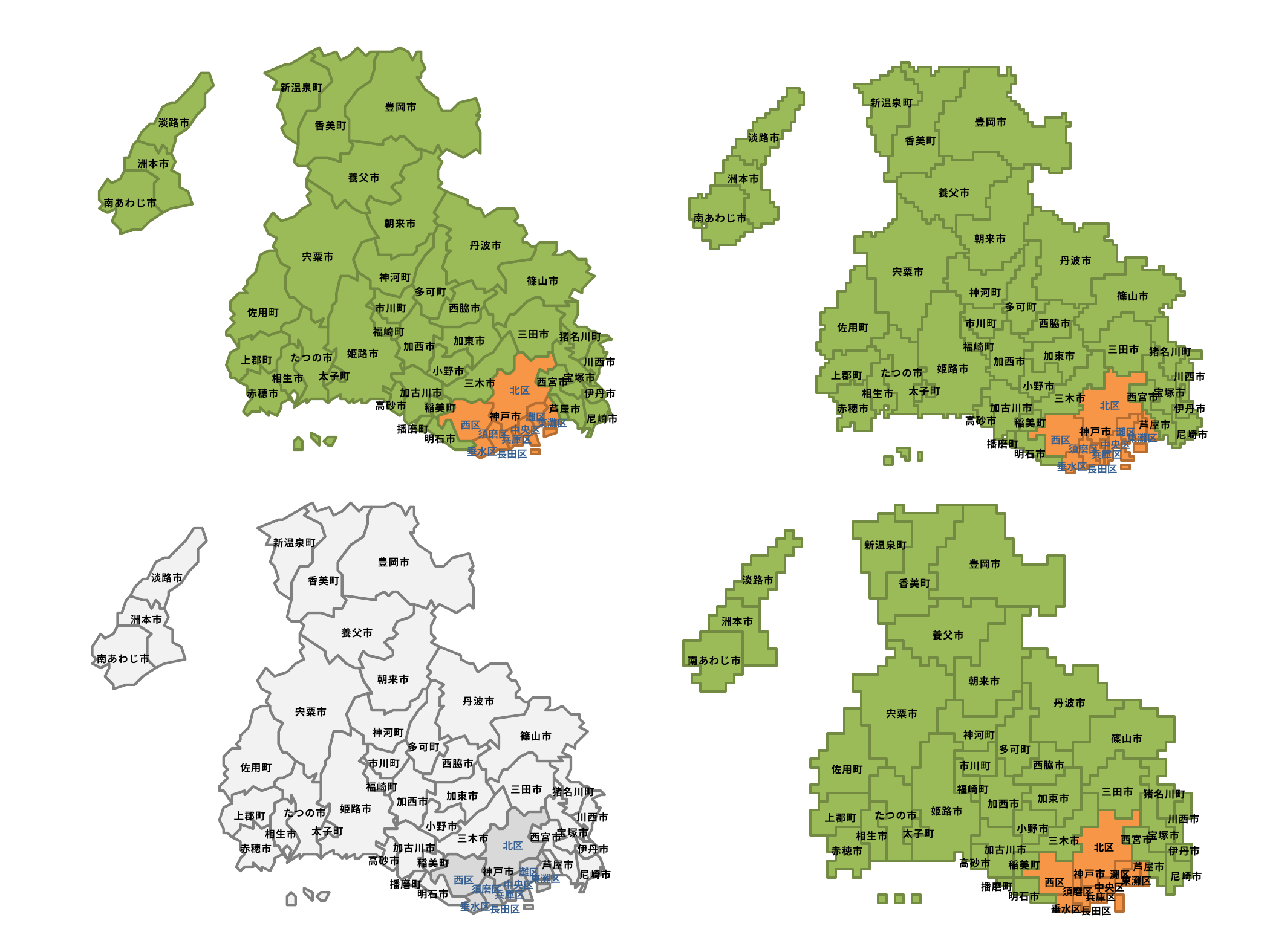

新温泉町
豊岡市
淡路市
香美町
洲本市
養父市
南あわじ市
朝来市
丹波市
宍粟市
神河町
篠山市
多可町
西脇市
市川町
佐用町
福崎町
三田市
猪名川町
加東市
加西市
姫路市
たつの市
上郡町
川西市
小野市
太子町
宝塚市
相生市
西宮市
三木市
加古川市
赤穂市
伊丹市
高砂市
稲美町
芦屋市
神戸市
尼崎市
播磨町
明石市
新温泉町
豊岡市
淡路市
香美町
洲本市
養父市
南あわじ市
朝来市
丹波市
宍粟市
神河町
篠山市
多可町
西脇市
市川町
佐用町
福崎町
三田市
猪名川町
加東市
加西市
姫路市
たつの市
上郡町
川西市
小野市
太子町
宝塚市
相生市
西宮市
三木市
加古川市
赤穂市
伊丹市
高砂市
稲美町
芦屋市
神戸市
尼崎市
播磨町
明石市

北区
灘区
東灘区
西区
中央区
須磨区
兵庫区
垂水区
長田区
北区
灘区
東灘区
西区
中央区
須磨区
兵庫区
垂水区
長田区

新温泉町
豊岡市
淡路市
香美町
洲本市
養父市
南あわじ市
朝来市
丹波市
宍粟市
神河町
篠山市
多可町
西脇市
市川町
佐用町
福崎町
三田市
猪名川町
加東市
加西市
姫路市
たつの市
上郡町
川西市
小野市
太子町
宝塚市
相生市
西宮市
三木市
加古川市
赤穂市
伊丹市
高砂市
稲美町
芦屋市
神戸市
尼崎市
播磨町
明石市
新温泉町
豊岡市
淡路市
香美町
洲本市
養父市
南あわじ市
朝来市
丹波市
宍粟市
神河町
篠山市
多可町
西脇市
市川町
佐用町
福崎町
三田市
猪名川町
加東市
加西市
姫路市
たつの市
上郡町
川西市
小野市
太子町
宝塚市
相生市
西宮市
三木市
加古川市
赤穂市
伊丹市
高砂市
稲美町
芦屋市
神戸市
尼崎市
播磨町
明石市

北区
灘区
東灘区
西区
中央区
須磨区
兵庫区
垂水区
長田区
北区
灘区
東灘区
西区
中央区
須磨区
兵庫区
垂水区
長田区